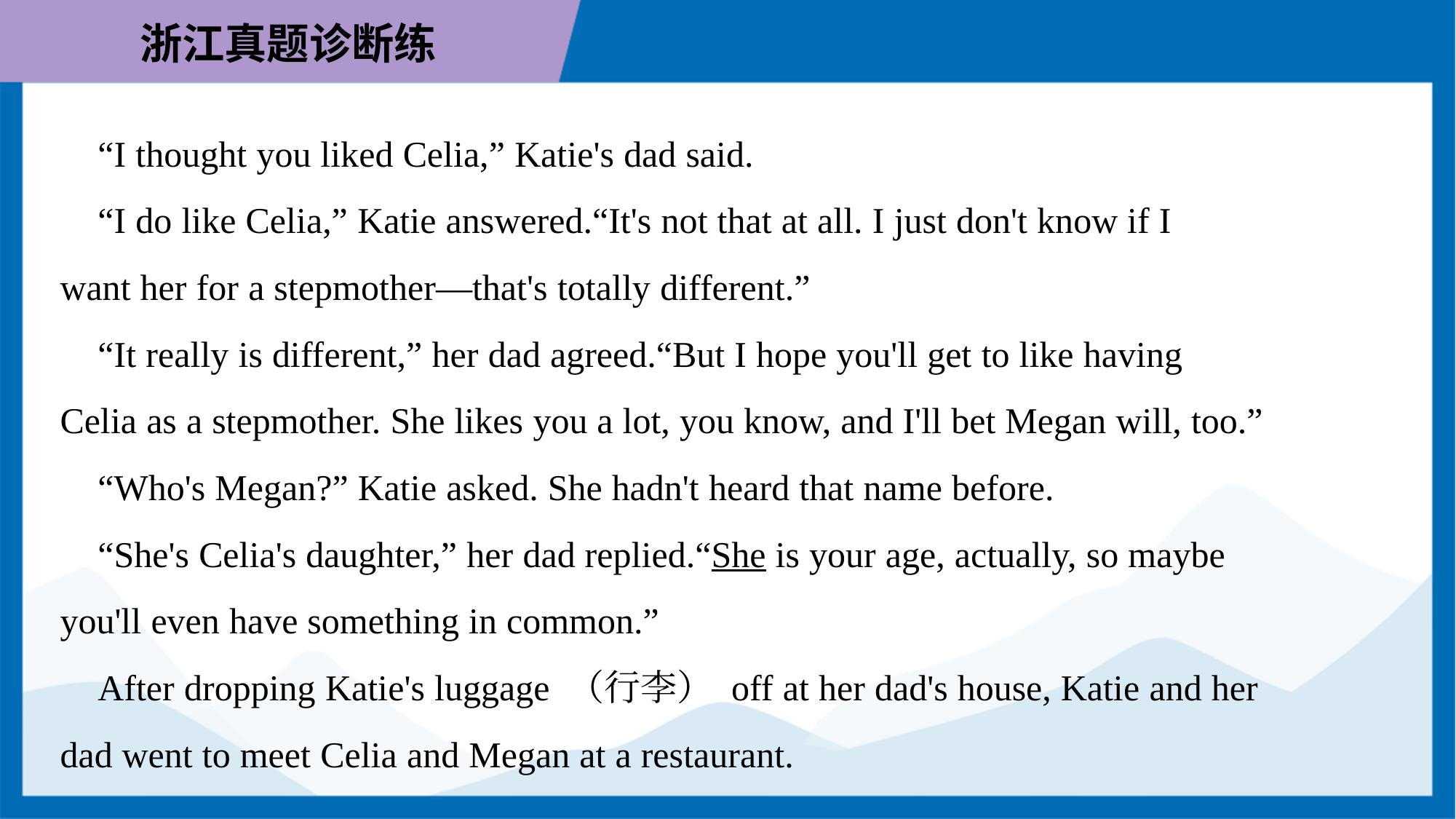

“I thought you liked Celia,” Katie's dad said.
    “I do like Celia,” Katie answered.“It's not that at all. I just don't know if I
want her for a stepmother—that's totally different.”
    “It really is different,” her dad agreed.“But I hope you'll get to like having
Celia as a stepmother. She likes you a lot, you know, and I'll bet Megan will, too.”
    “Who's Megan?” Katie asked. She hadn't heard that name before.
    “She's Celia's daughter,” her dad replied.“She is your age, actually, so maybe
you'll even have something in common.”
    After dropping Katie's luggage （行李） off at her dad's house, Katie and her
dad went to meet Celia and Megan at a restaurant.